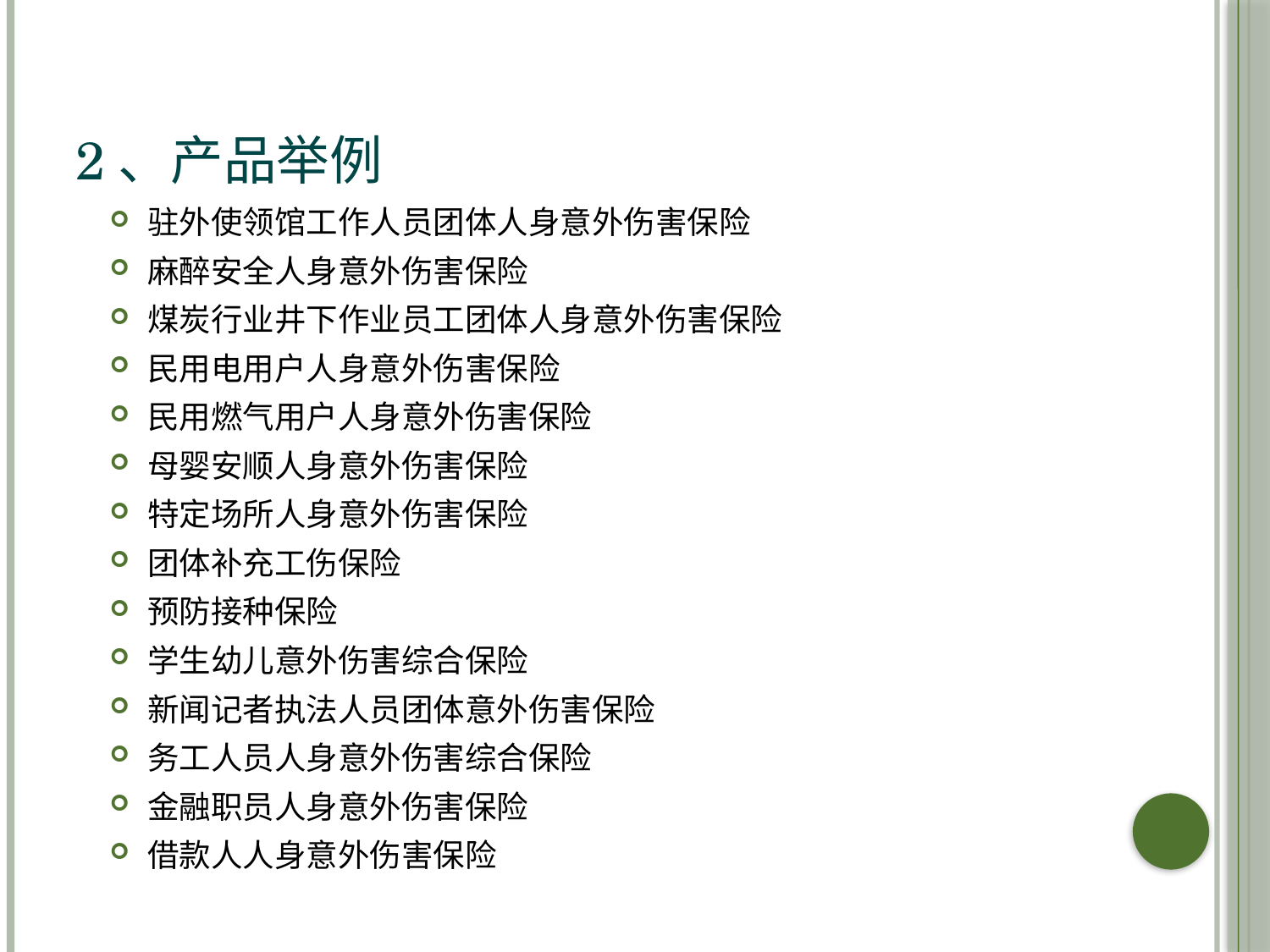

# 2、产品举例
驻外使领馆工作人员团体人身意外伤害保险
麻醉安全人身意外伤害保险
煤炭行业井下作业员工团体人身意外伤害保险
民用电用户人身意外伤害保险
民用燃气用户人身意外伤害保险
母婴安顺人身意外伤害保险
特定场所人身意外伤害保险
团体补充工伤保险
预防接种保险
学生幼儿意外伤害综合保险
新闻记者执法人员团体意外伤害保险
务工人员人身意外伤害综合保险
金融职员人身意外伤害保险
借款人人身意外伤害保险